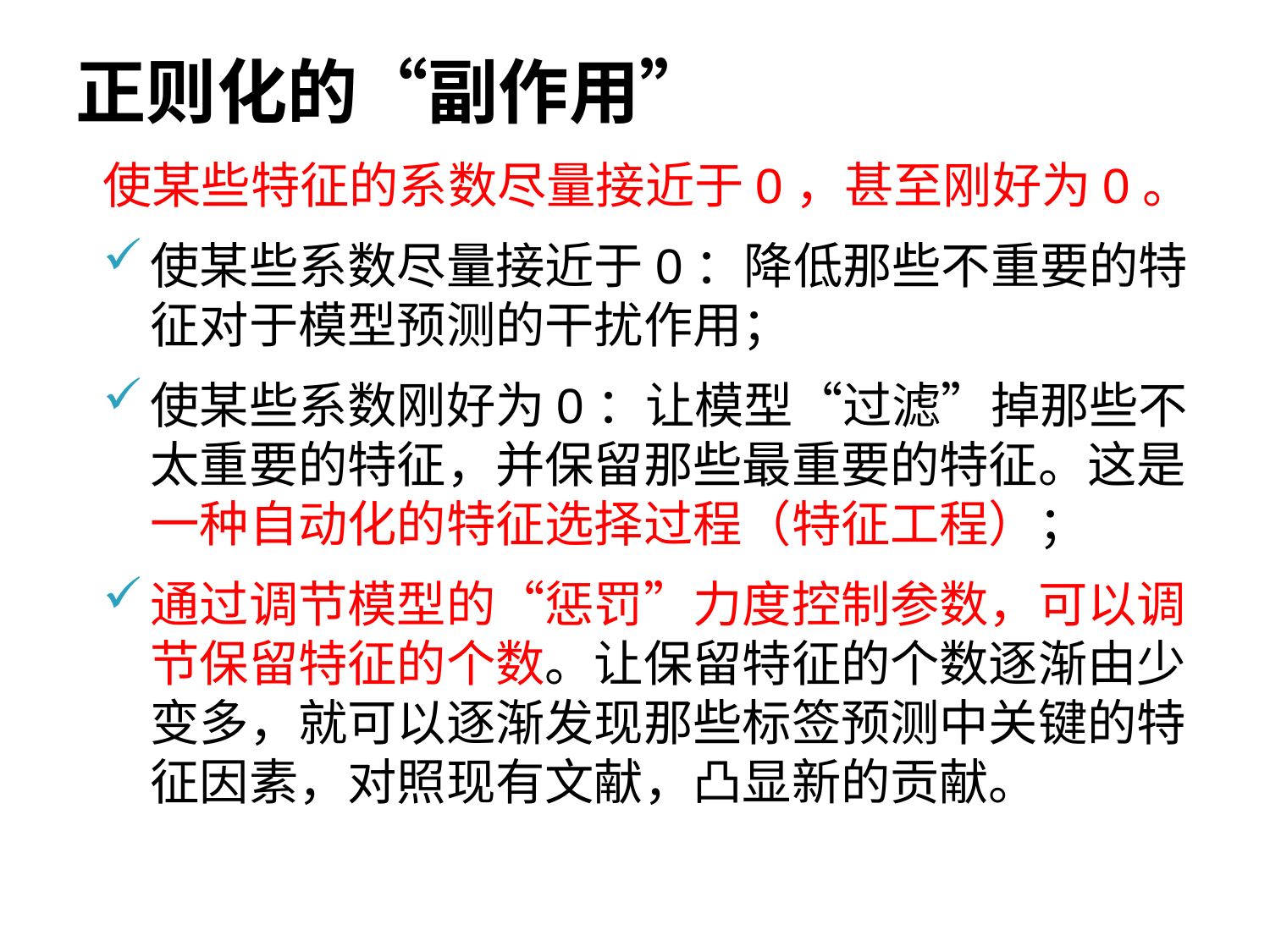

# 正则化的“副作用”
使某些特征的系数尽量接近于0，甚至刚好为0。
使某些系数尽量接近于0：降低那些不重要的特征对于模型预测的干扰作用；
使某些系数刚好为0：让模型“过滤”掉那些不太重要的特征，并保留那些最重要的特征。这是一种自动化的特征选择过程（特征工程）；
通过调节模型的“惩罚”力度控制参数，可以调节保留特征的个数。让保留特征的个数逐渐由少变多，就可以逐渐发现那些标签预测中关键的特征因素，对照现有文献，凸显新的贡献。